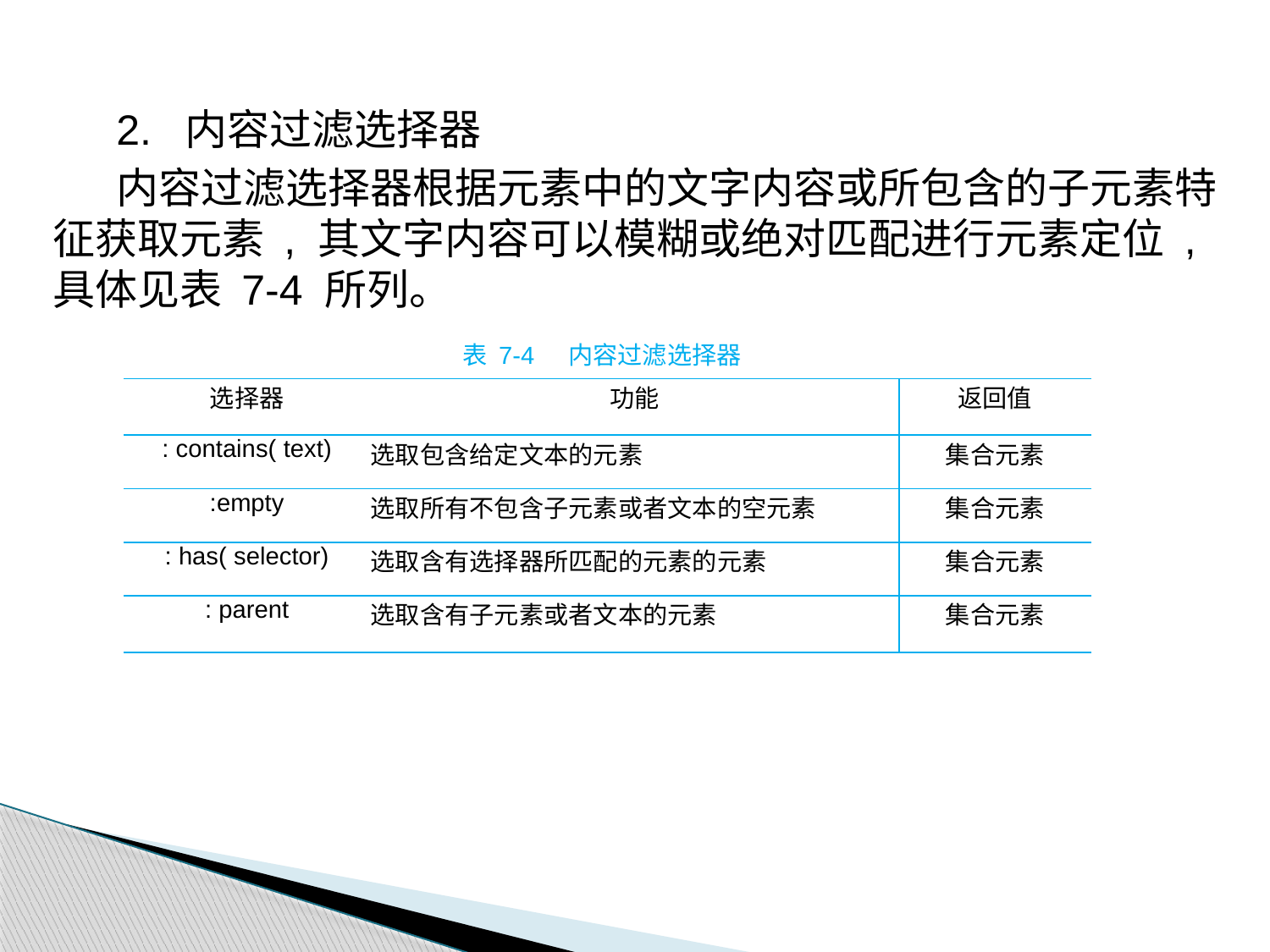

2.  内容过滤选择器
内容过滤选择器根据元素中的文字内容或所包含的子元素特征获取元素 , 其文字内容可以模糊或绝对匹配进行元素定位 , 具体见表 7-4 所列。
表 7-4    内容过滤选择器
| 选择器 | 功能 | 返回值 |
| --- | --- | --- |
| : contains( text) | 选取包含给定文本的元素 | 集合元素 |
| :empty | 选取所有不包含子元素或者文本的空元素 | 集合元素 |
| : has( selector) | 选取含有选择器所匹配的元素的元素 | 集合元素 |
| : parent | 选取含有子元素或者文本的元素 | 集合元素 |